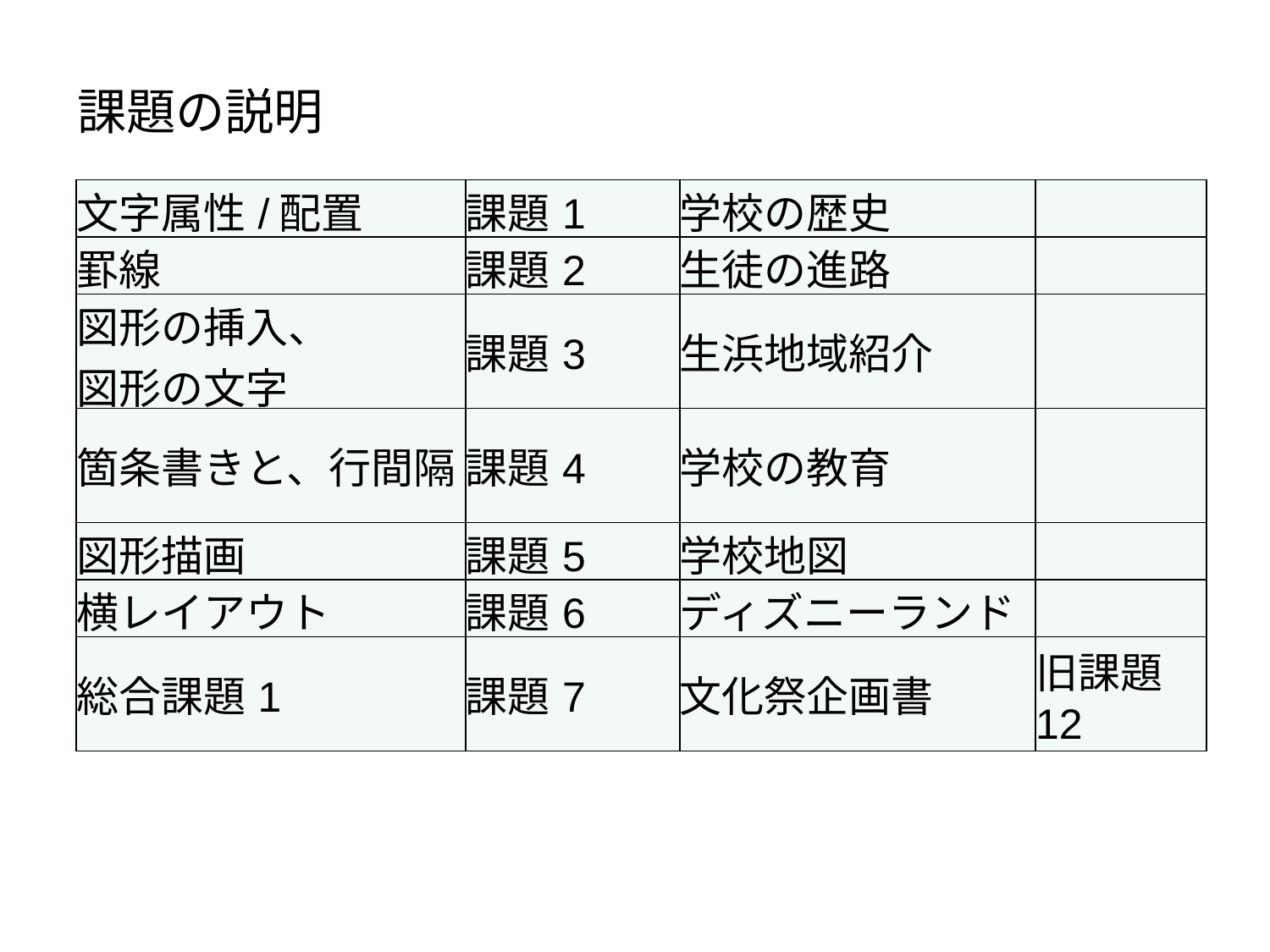

課題の説明
| 文字属性/配置 | 課題1 | 学校の歴史 |  |
| --- | --- | --- | --- |
| 罫線 | 課題2 | 生徒の進路 |  |
| 図形の挿入、 図形の文字 | 課題3 | 生浜地域紹介 |  |
| 箇条書きと、行間隔 | 課題4 | 学校の教育 |  |
| 図形描画 | 課題5 | 学校地図 |  |
| 横レイアウト | 課題6 | ディズニーランド |  |
| 総合課題1 | 課題7 | 文化祭企画書 | 旧課題12 |